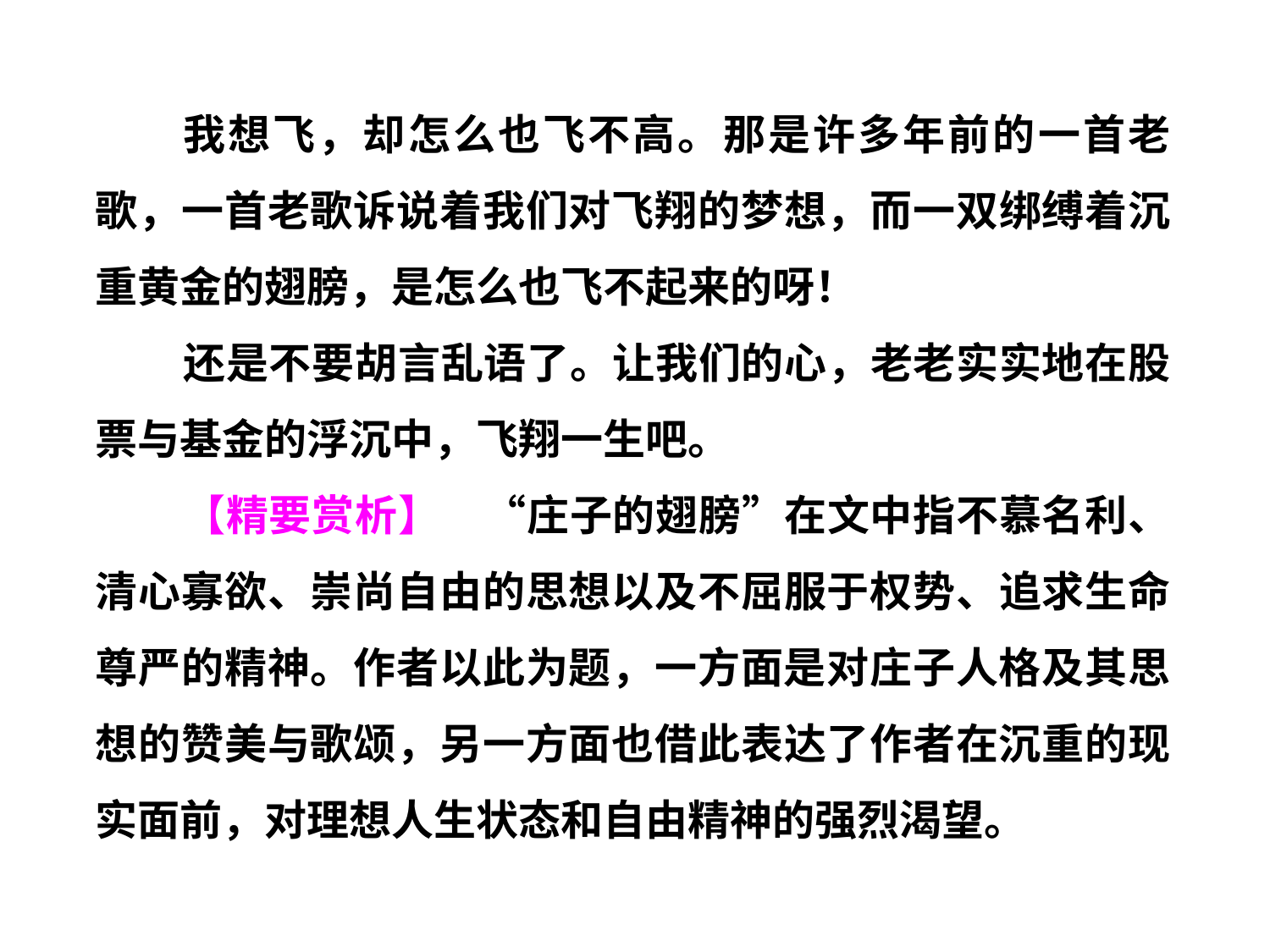

我想飞，却怎么也飞不高。那是许多年前的一首老歌，一首老歌诉说着我们对飞翔的梦想，而一双绑缚着沉重黄金的翅膀，是怎么也飞不起来的呀！
还是不要胡言乱语了。让我们的心，老老实实地在股票与基金的浮沉中，飞翔一生吧。
【精要赏析】　“庄子的翅膀”在文中指不慕名利、清心寡欲、崇尚自由的思想以及不屈服于权势、追求生命尊严的精神。作者以此为题，一方面是对庄子人格及其思想的赞美与歌颂，另一方面也借此表达了作者在沉重的现实面前，对理想人生状态和自由精神的强烈渴望。